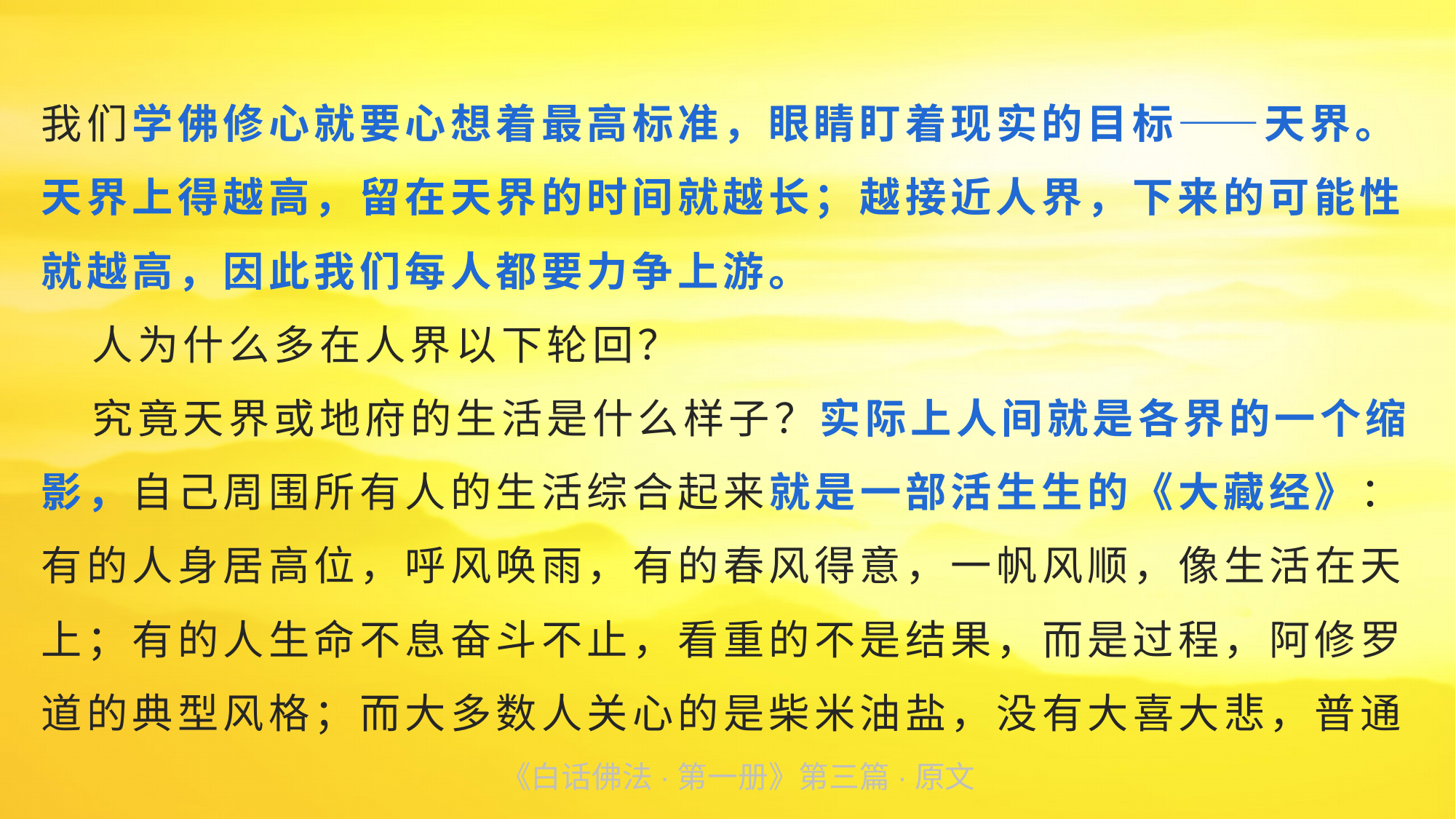

我们学佛修心就要心想着最高标准，眼睛盯着现实的目标——天界。天界上得越高，留在天界的时间就越长；越接近人界，下来的可能性就越高，因此我们每人都要力争上游。
   人为什么多在人界以下轮回？
   究竟天界或地府的生活是什么样子？实际上人间就是各界的一个缩影，自己周围所有人的生活综合起来就是一部活生生的《大藏经》：有的人身居高位，呼风唤雨，有的春风得意，一帆风顺，像生活在天上；有的人生命不息奋斗不止，看重的不是结果，而是过程，阿修罗道的典型风格；而大多数人关心的是柴米油盐，没有大喜大悲，普通
  《白话佛法·第一册》第三篇·原文